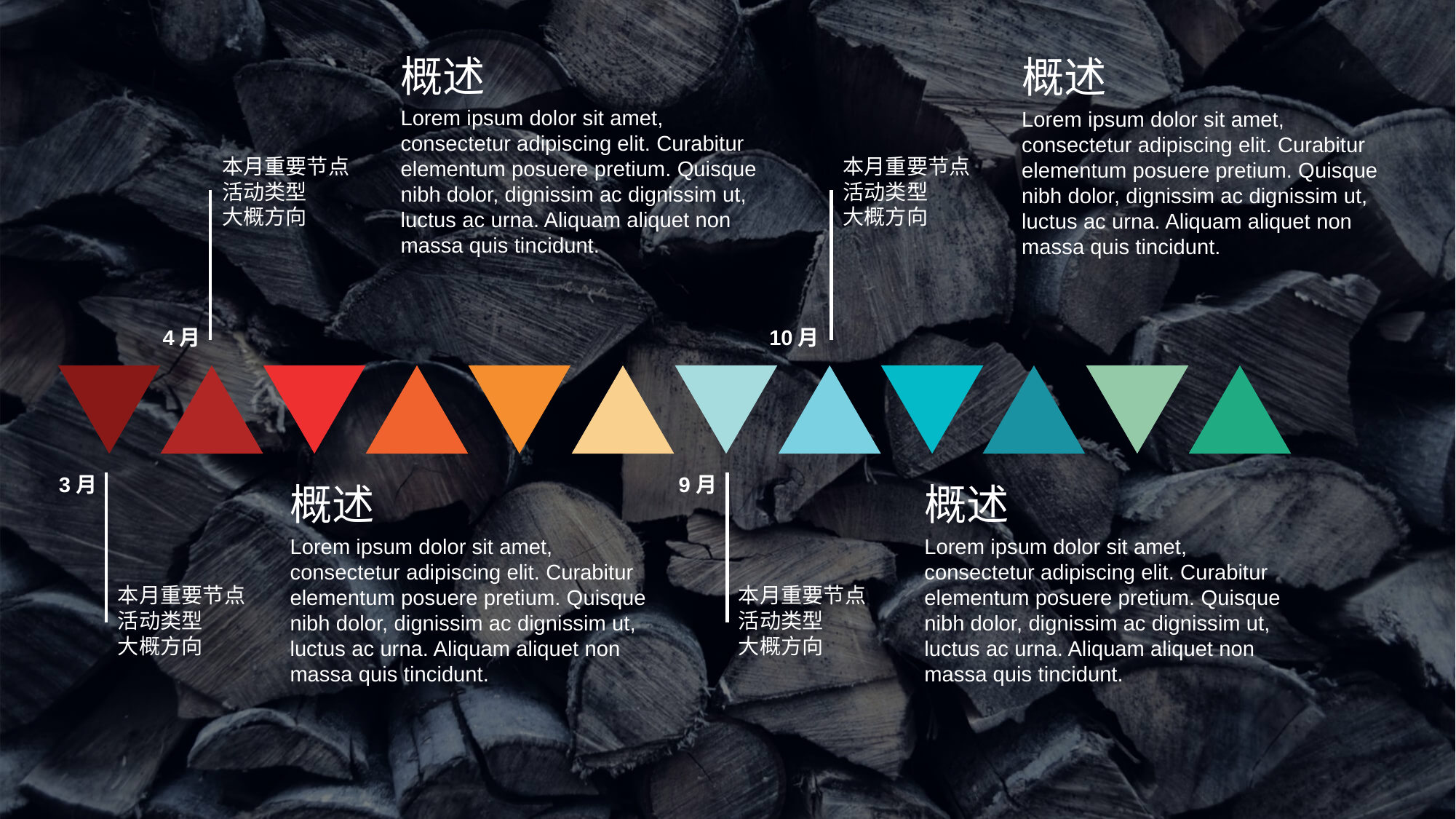

概述
Lorem ipsum dolor sit amet, consectetur adipiscing elit. Curabitur elementum posuere pretium. Quisque nibh dolor, dignissim ac dignissim ut, luctus ac urna. Aliquam aliquet non massa quis tincidunt.
概述
Lorem ipsum dolor sit amet, consectetur adipiscing elit. Curabitur elementum posuere pretium. Quisque nibh dolor, dignissim ac dignissim ut, luctus ac urna. Aliquam aliquet non massa quis tincidunt.
本月重要节点
活动类型
大概方向
本月重要节点
活动类型
大概方向
4月
10月

3月
9月
概述
Lorem ipsum dolor sit amet, consectetur adipiscing elit. Curabitur elementum posuere pretium. Quisque nibh dolor, dignissim ac dignissim ut, luctus ac urna. Aliquam aliquet non massa quis tincidunt.
概述
Lorem ipsum dolor sit amet, consectetur adipiscing elit. Curabitur elementum posuere pretium. Quisque nibh dolor, dignissim ac dignissim ut, luctus ac urna. Aliquam aliquet non massa quis tincidunt.
本月重要节点
活动类型
大概方向
本月重要节点
活动类型
大概方向